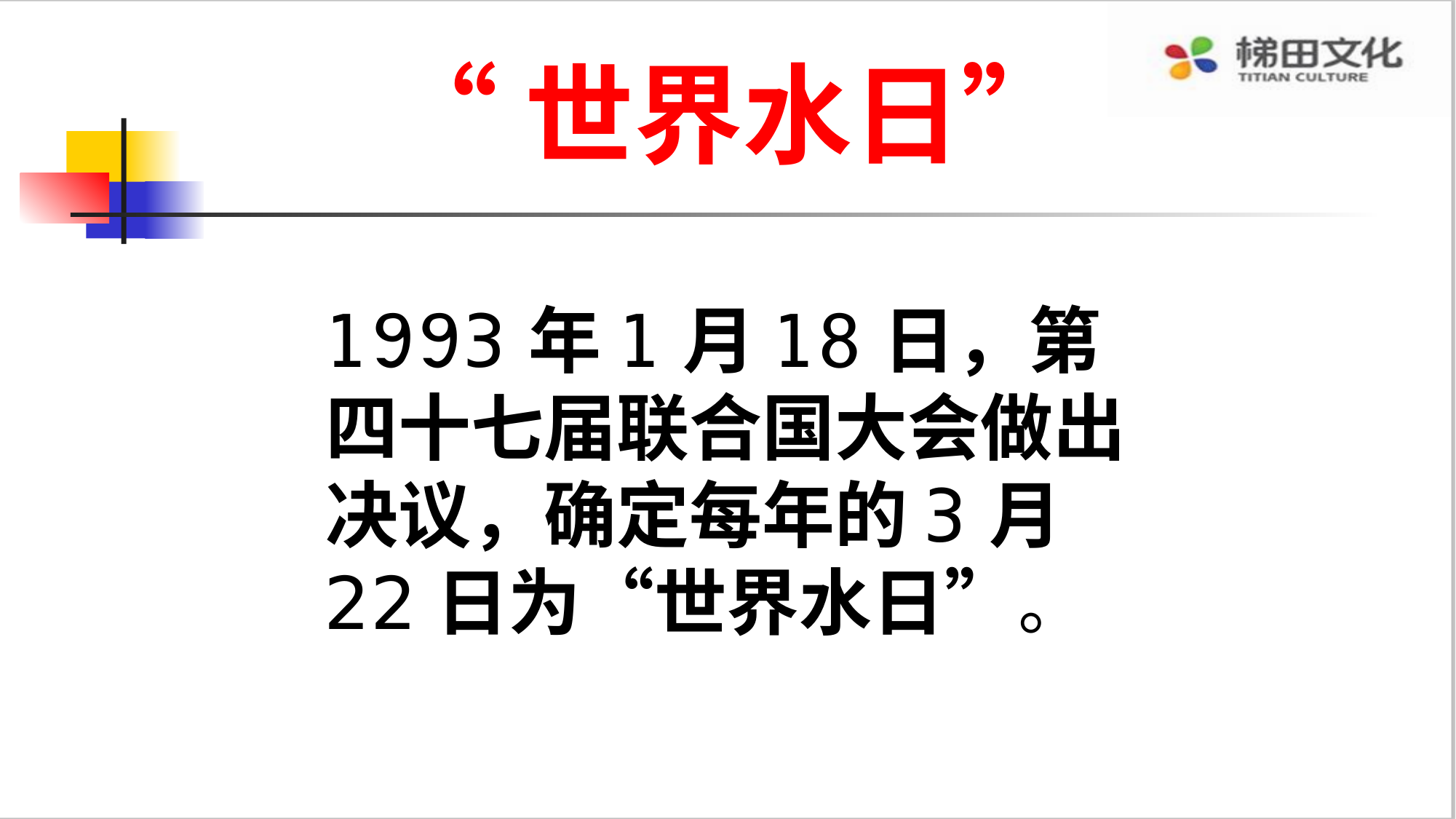

“世界水日”
1993年1月18日，第四十七届联合国大会做出决议，确定每年的3月22日为“世界水日”。